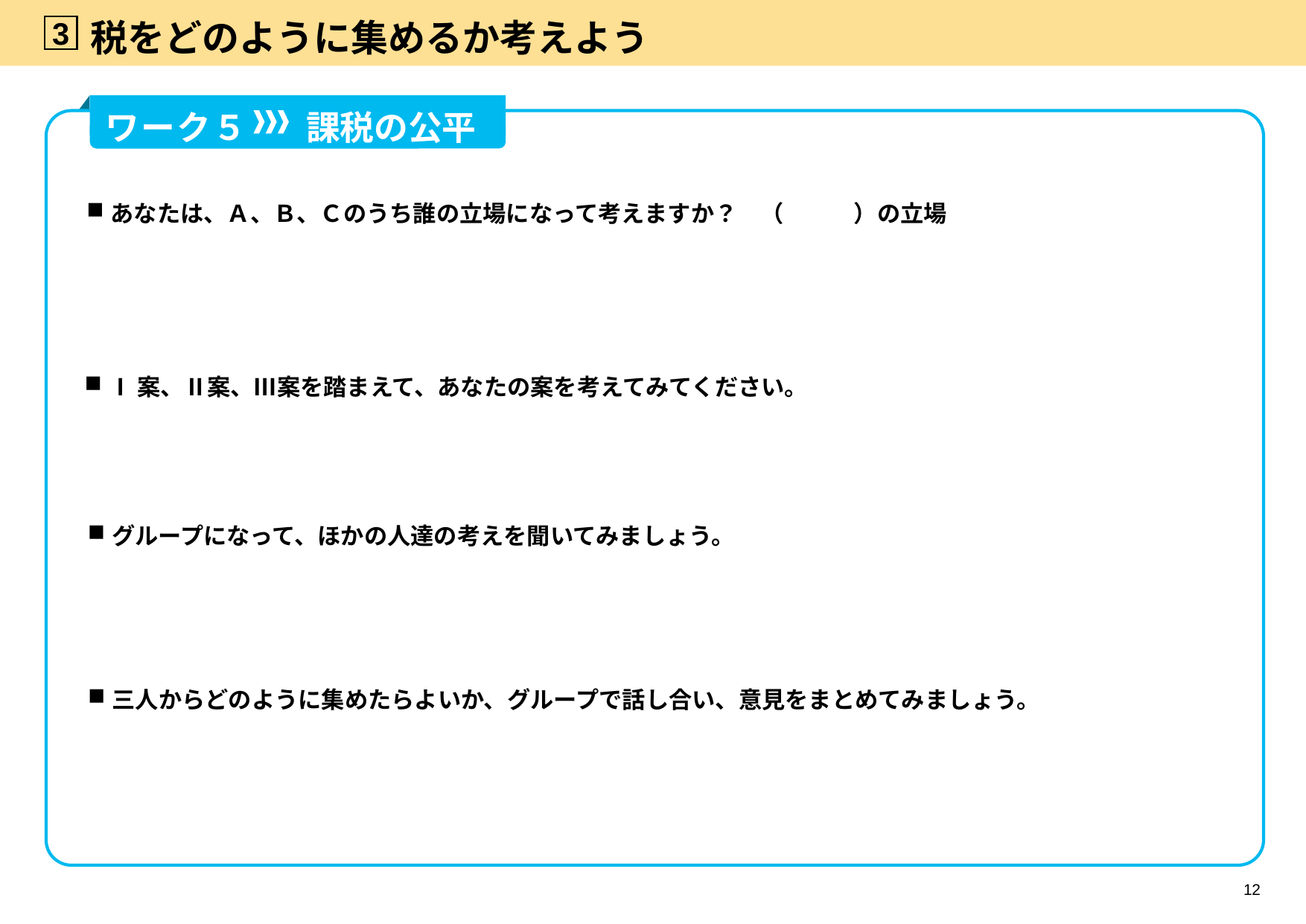

3
# 税をどのように集めるか考えよう

ワーク５
課税の公平

あなたは、Ａ、Ｂ、Ｃのうち誰の立場になって考えますか？　（　　　）の立場

Ⅰ案、Ⅱ案、Ⅲ案を踏まえて、あなたの案を考えてみてください。

グループになって、ほかの人達の考えを聞いてみましょう。

三人からどのように集めたらよいか、グループで話し合い、意見をまとめてみましょう。

12